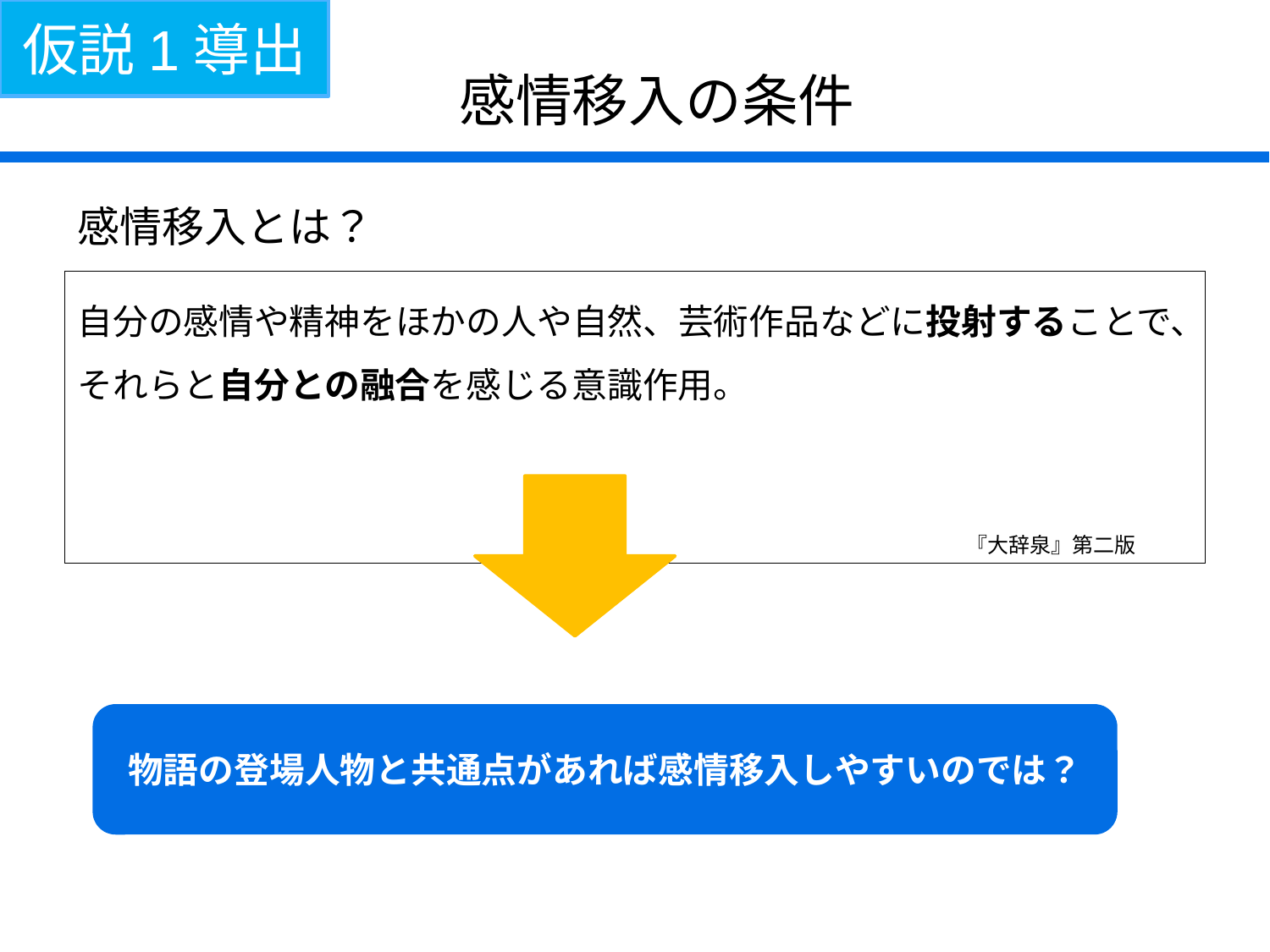

仮説1導出
感情移入の条件
感情移入とは？
自分の感情や精神をほかの人や自然、芸術作品などに投射することで、それらと自分との融合を感じる意識作用。
　　　　　　　　　　　　　　　　　　　　　　　　　　　　　　　　　　　　　　　　　　『大辞泉』第二版

物語の登場人物と共通点があれば感情移入しやすいのでは？